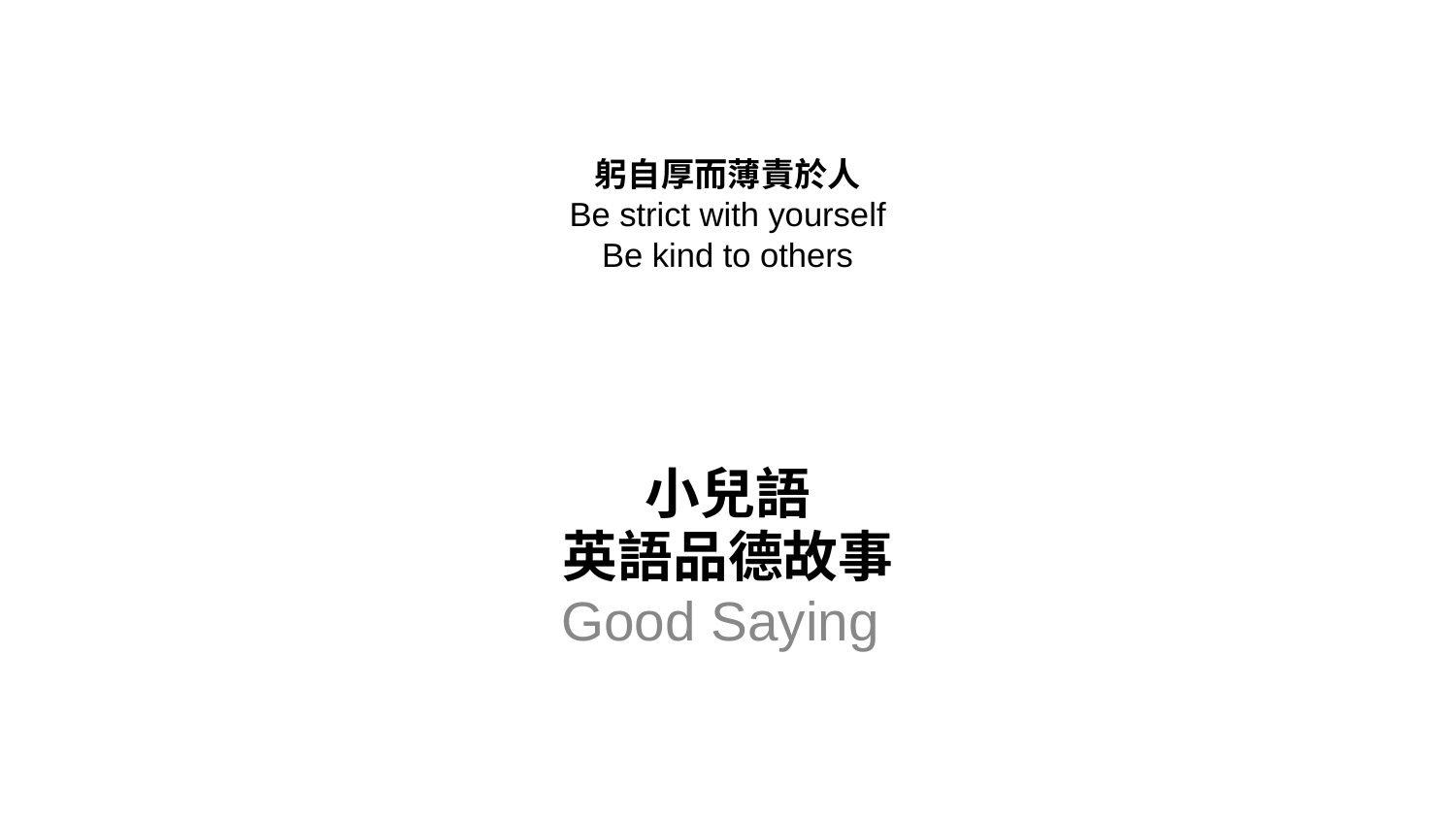

# 躬自厚而薄責於人 Be strict with yourself Be kind to others
小兒語
英語品德故事
Good Saying